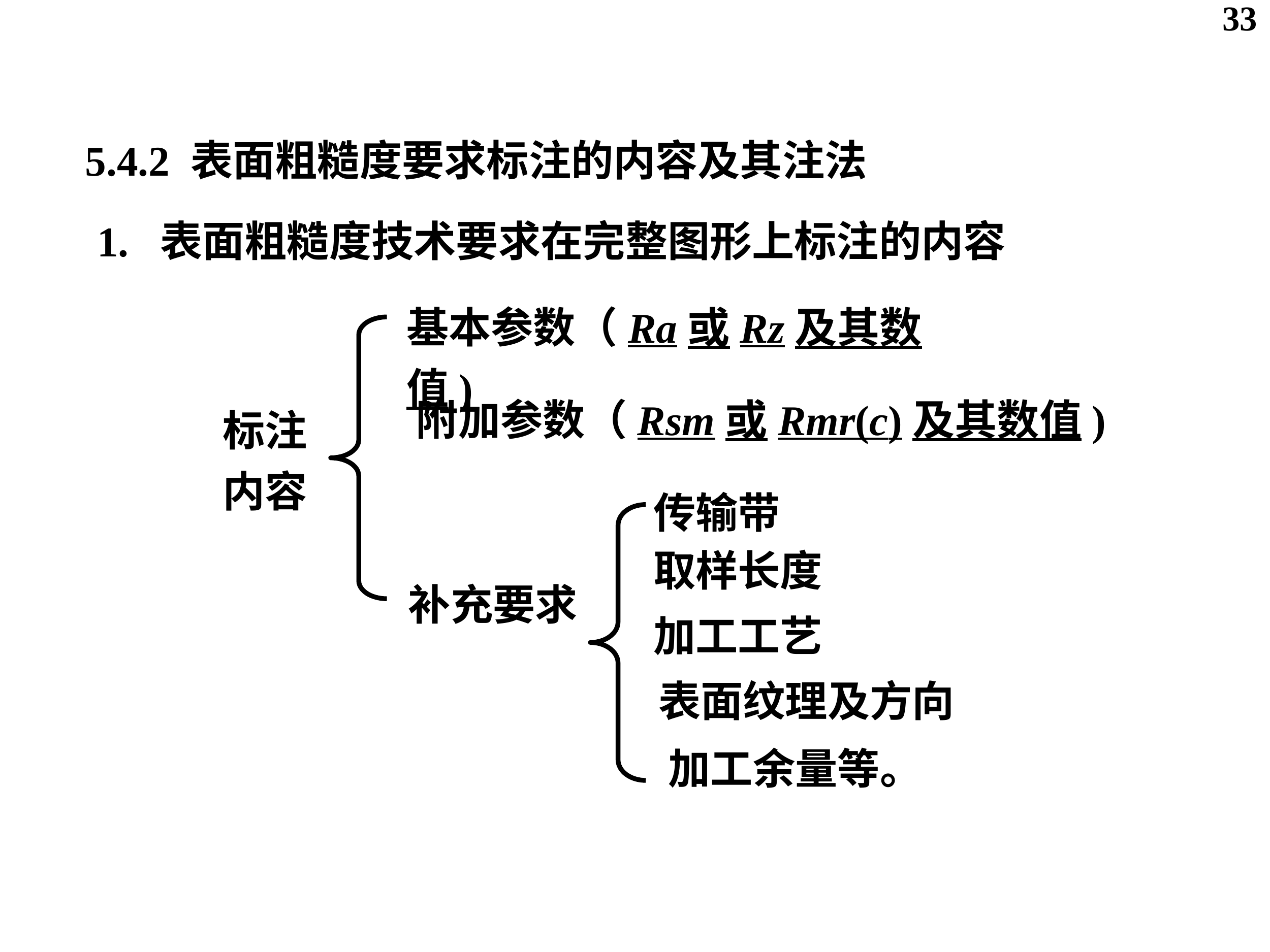

33
5.4.2 表面粗糙度要求标注的内容及其注法
1.  表面粗糙度技术要求在完整图形上标注的内容
基本参数（Ra或Rz及其数值)

   标注
   内容
附加参数（Rsm或Rmr(c)及其数值)
传输带

补充要求
取样长度
加工工艺
表面纹理及方向
加工余量等。